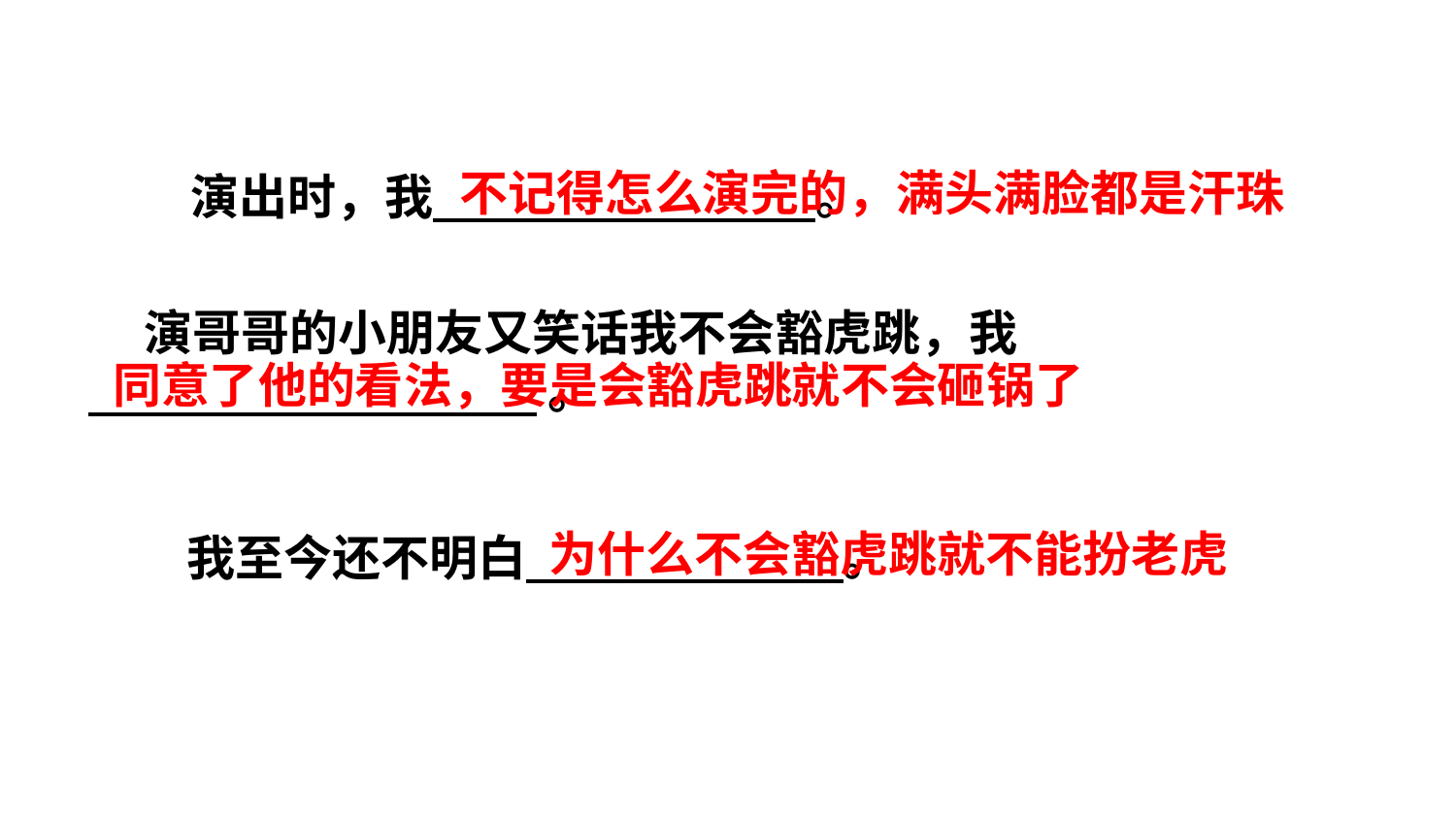

不记得怎么演完的，满头满脸都是汗珠
演出时，我                                   。
    演哥哥的小朋友又笑话我不会豁虎跳，我
                                         。
同意了他的看法，要是会豁虎跳就不会砸锅了
为什么不会豁虎跳就不能扮老虎
我至今还不明白                             。